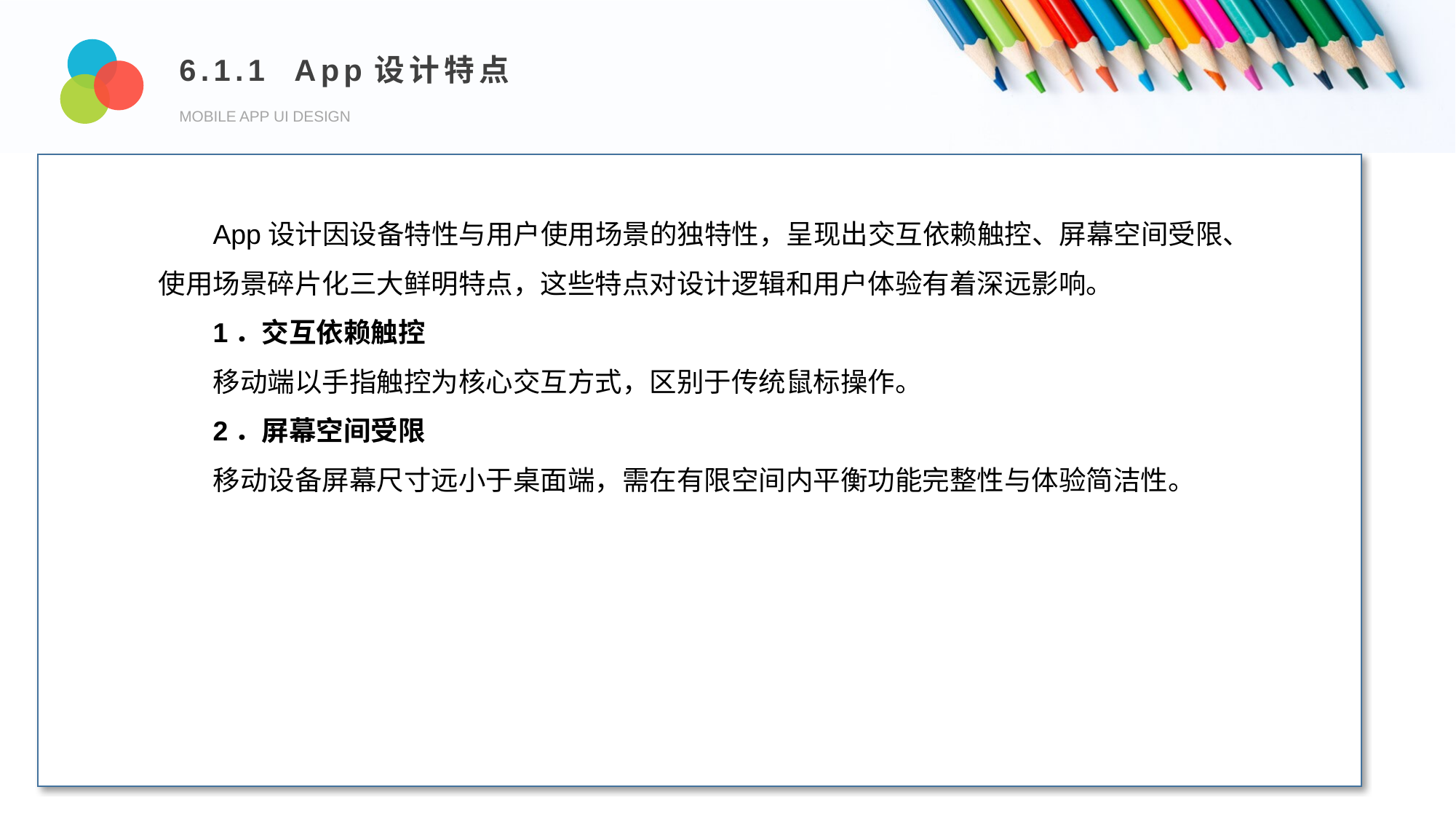

6.1.1  App设计特点
MOBILE APP UI DESIGN
Design and Production
App设计因设备特性与用户使用场景的独特性，呈现出交互依赖触控、屏幕空间受限、使用场景碎片化三大鲜明特点，这些特点对设计逻辑和用户体验有着深远影响。
1．交互依赖触控
移动端以手指触控为核心交互方式，区别于传统鼠标操作。
2．屏幕空间受限
移动设备屏幕尺寸远小于桌面端，需在有限空间内平衡功能完整性与体验简洁性。